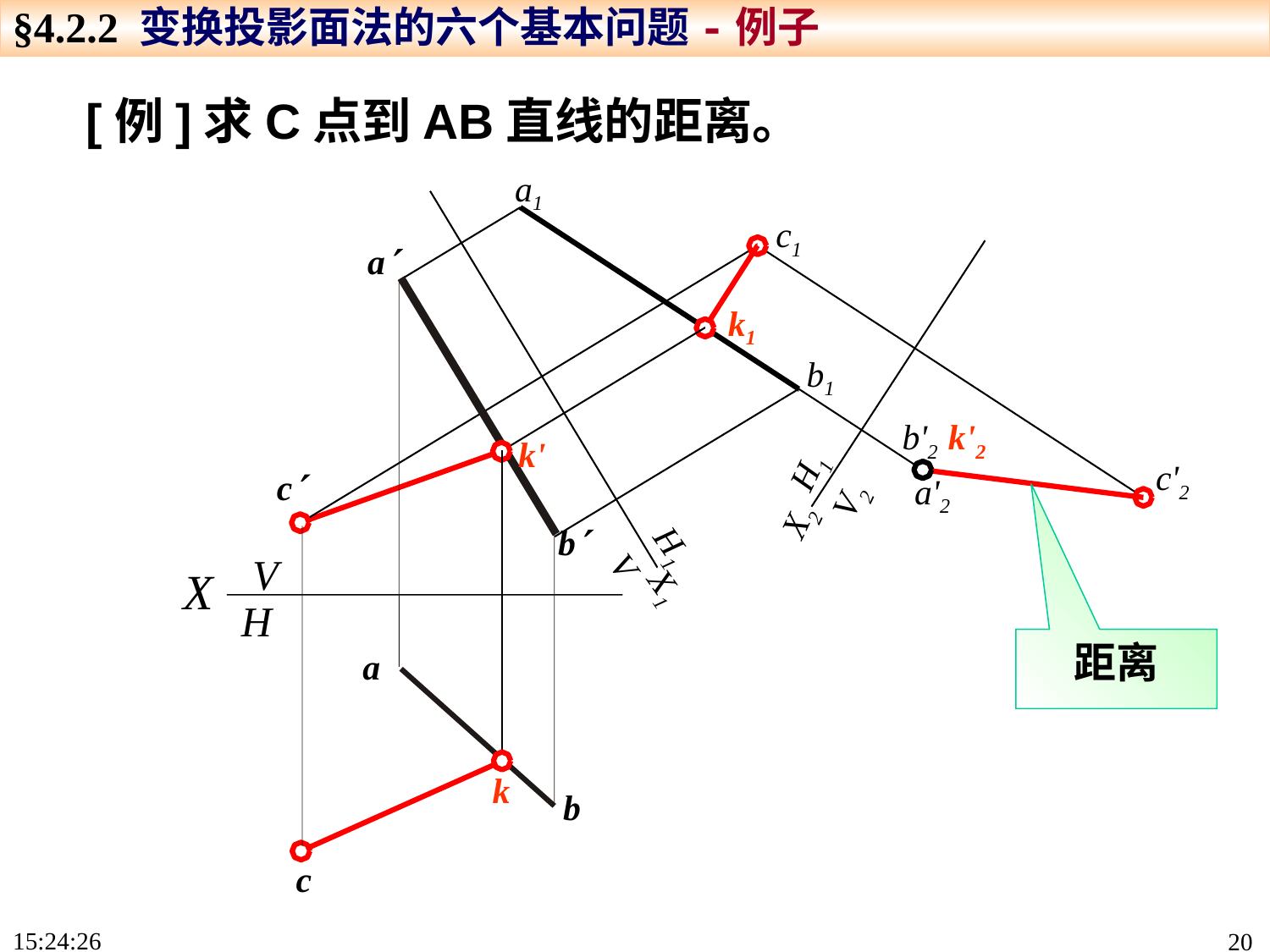

§4.2.2 变换投影面法的六个基本问题-例子
[例]求C点到AB直线的距离。
a1

b1

H1
V
X1

c1

a′

H1
V2
X2

k1

c'2

k'

b'2  k'2

a'2

k

c′

b′

V
H
X

距离
a

b
c
15:24:26
20